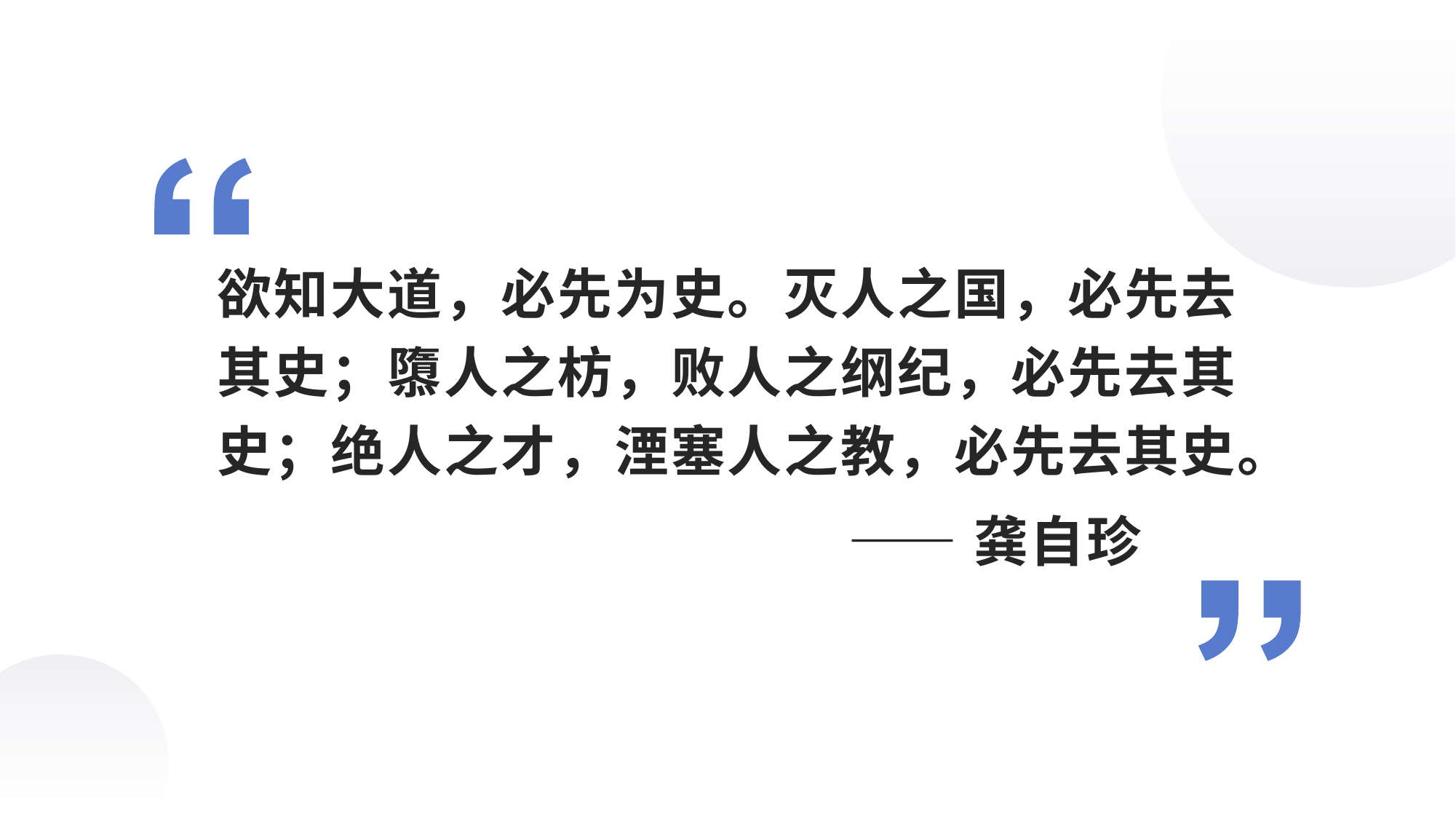

欲知大道，必先为史。灭人之国，必先去其史；隳人之枋，败人之纲纪，必先去其史；绝人之才，湮塞人之教，必先去其史。
                                     ——龚自珍